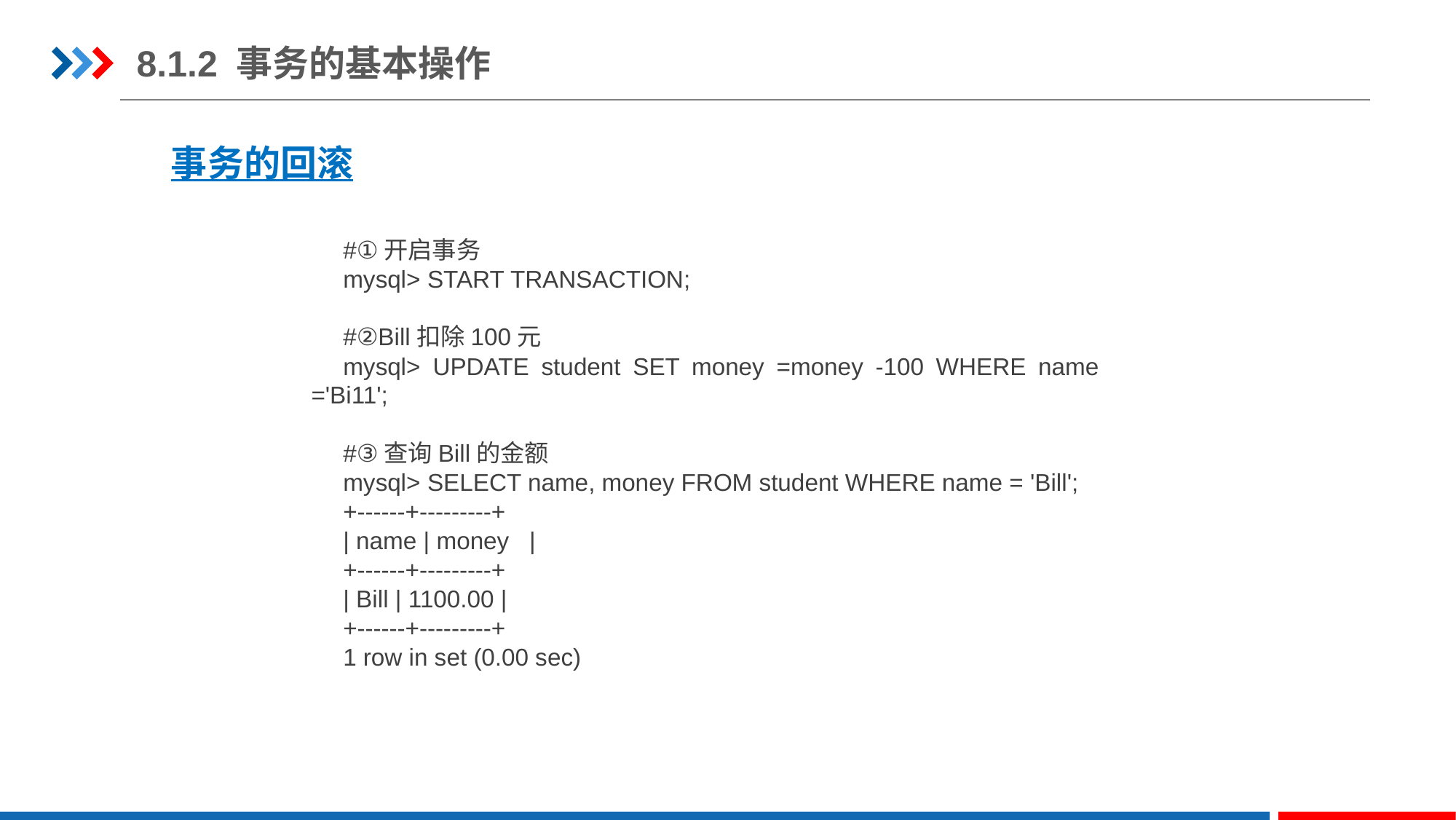

8.1.2 事务的基本操作
事务的回滚
#①开启事务
mysql> START TRANSACTION;

#②Bill扣除100元
mysql> UPDATE student SET money =money -100 WHERE name ='Bi11';

#③查询Bill的金额
mysql> SELECT name, money FROM student WHERE name = 'Bill';
+------+---------+
| name | money   |
+------+---------+
| Bill | 1100.00 |
+------+---------+
1 row in set (0.00 sec)